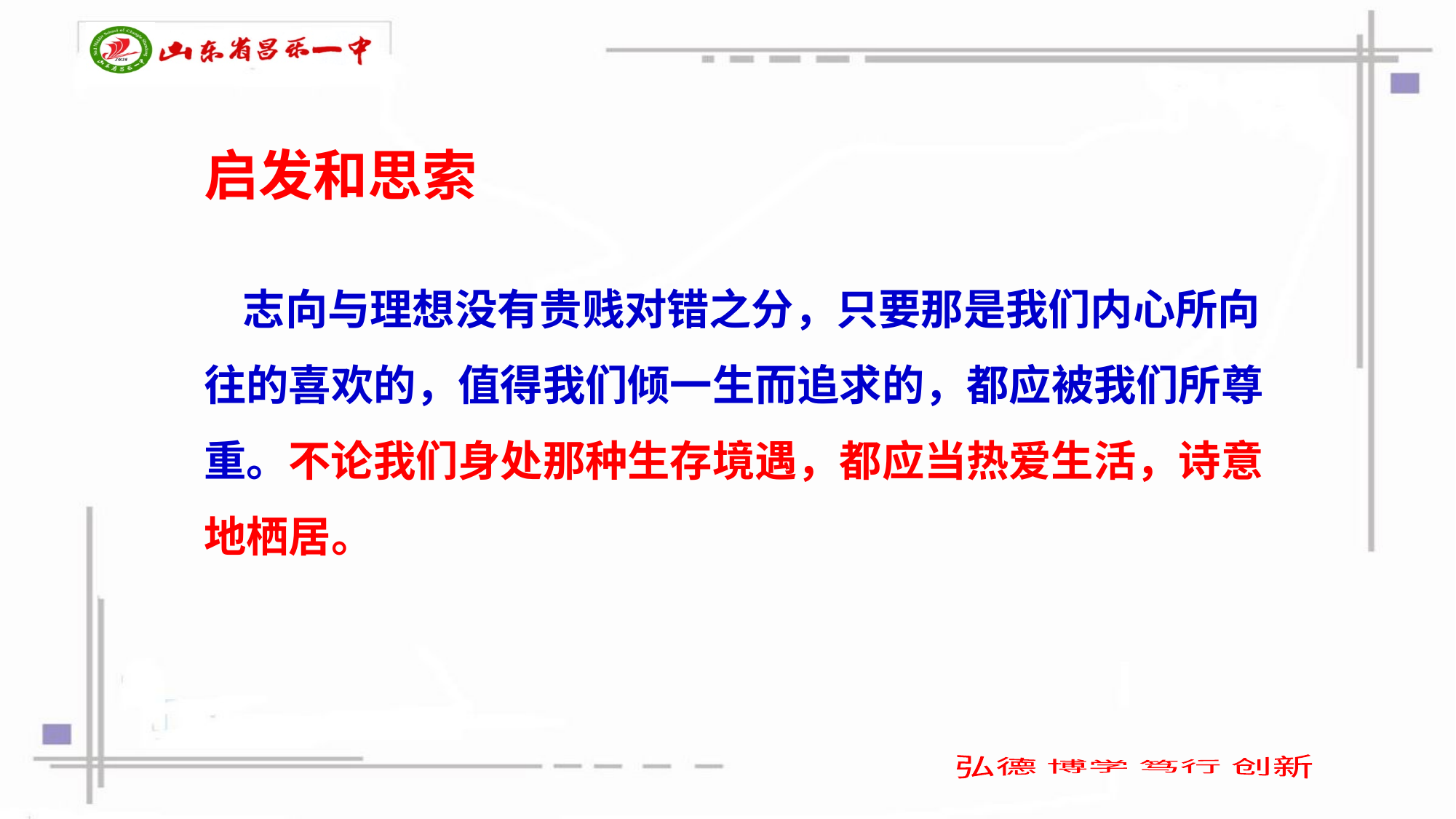

启发和思索
   志向与理想没有贵贱对错之分，只要那是我们内心所向往的喜欢的，值得我们倾一生而追求的，都应被我们所尊重。不论我们身处那种生存境遇，都应当热爱生活，诗意地栖居。